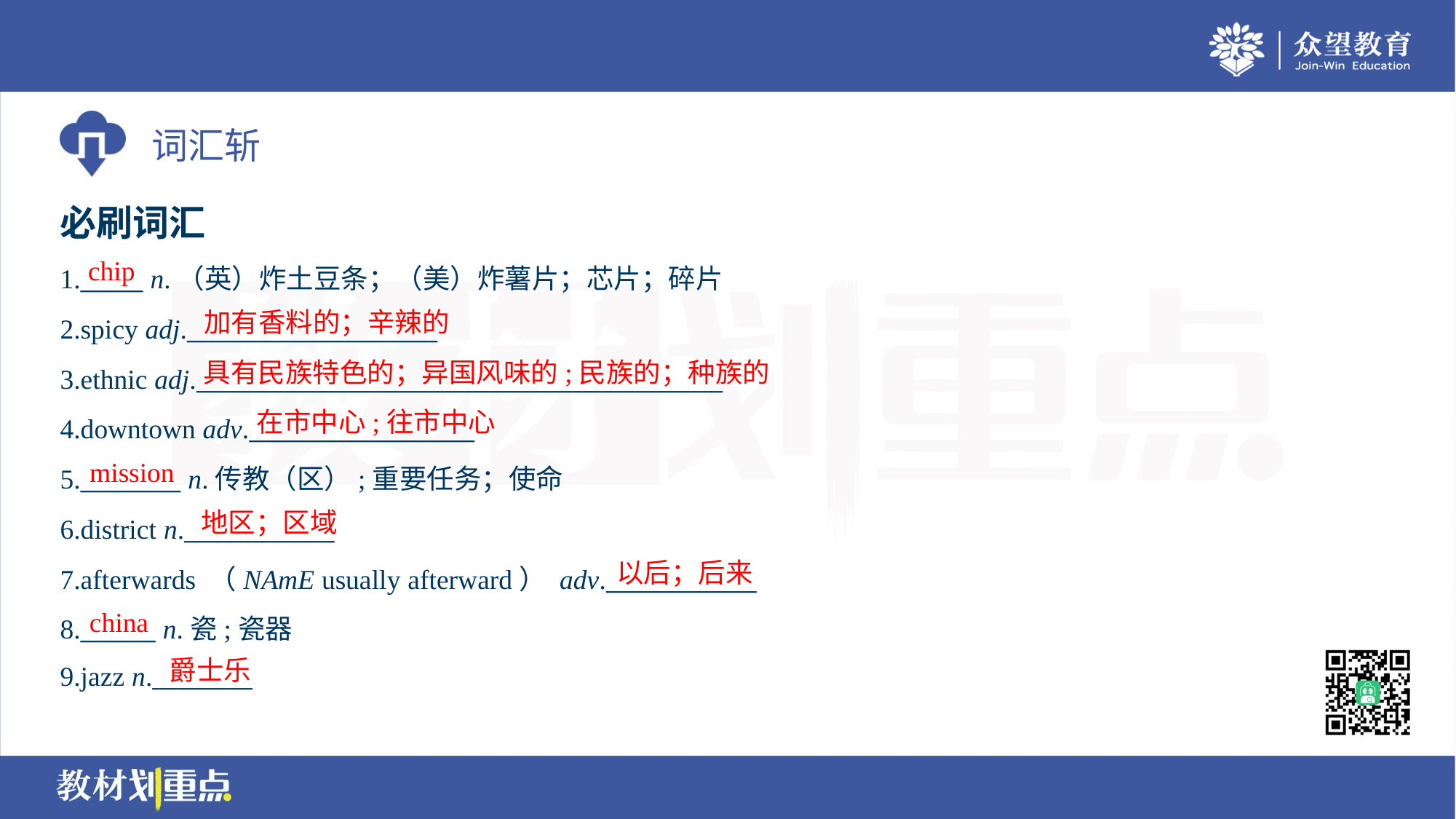

必刷词汇
chip
1._____ n.（英）炸土豆条；（美）炸薯片；芯片；碎片
2.spicy adj.____________________
3.ethnic adj.__________________________________________
4.downtown adv.__________________
5.________ n.传教（区）;重要任务；使命
6.district n.____________
7.afterwards （NAmE usually afterward） adv.____________
8.______ n.瓷;瓷器
9.jazz n.________
加有香料的；辛辣的
具有民族特色的；异国风味的;民族的；种族的
在市中心;往市中心
mission
地区；区域
以后；后来
china
爵士乐